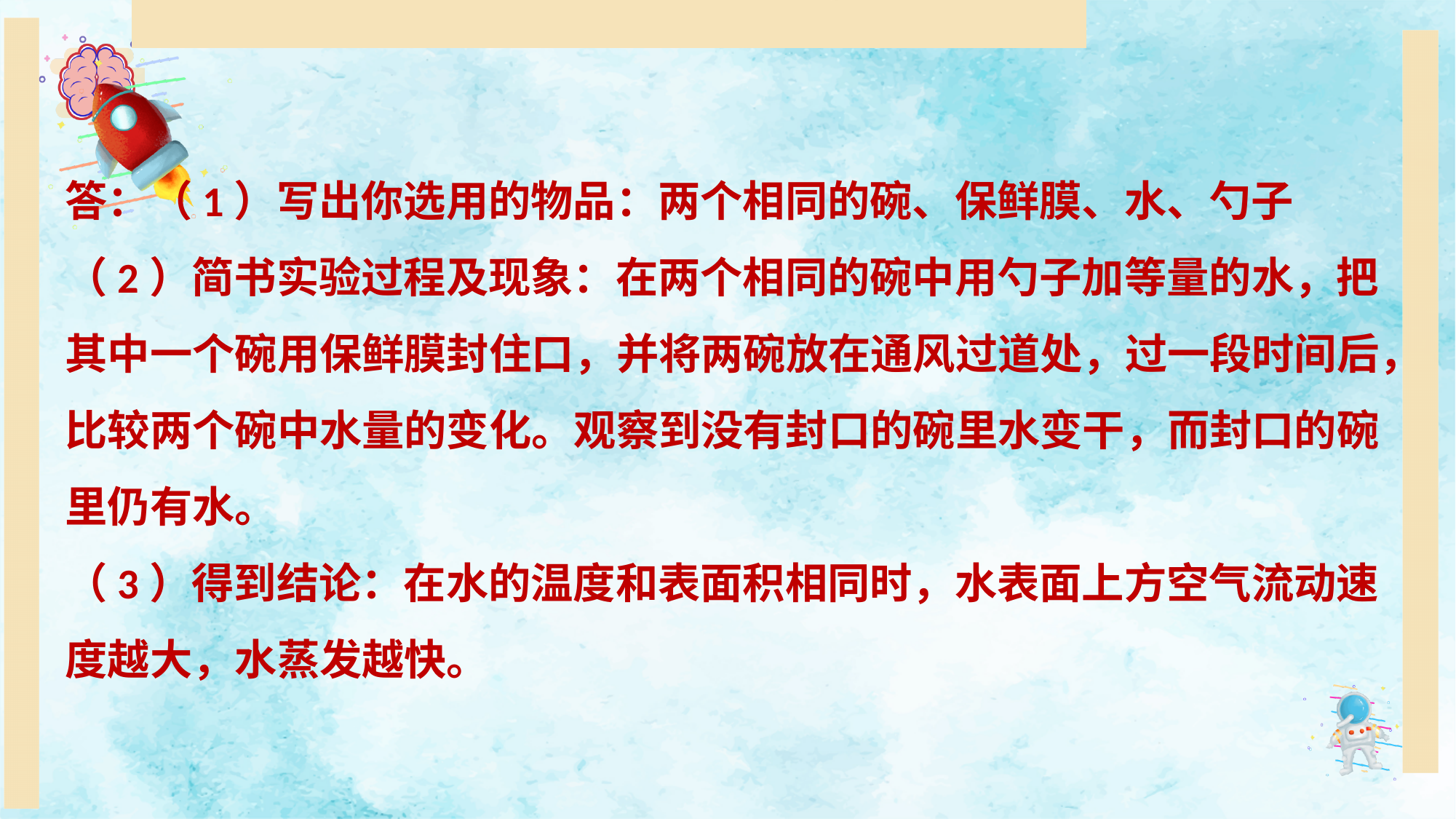

答：（1）写出你选用的物品：两个相同的碗、保鲜膜、水、勺子
（2）简书实验过程及现象：在两个相同的碗中用勺子加等量的水，把其中一个碗用保鲜膜封住口，并将两碗放在通风过道处，过一段时间后，比较两个碗中水量的变化。观察到没有封口的碗里水变干，而封口的碗里仍有水。
（3）得到结论：在水的温度和表面积相同时，水表面上方空气流动速度越大，水蒸发越快。